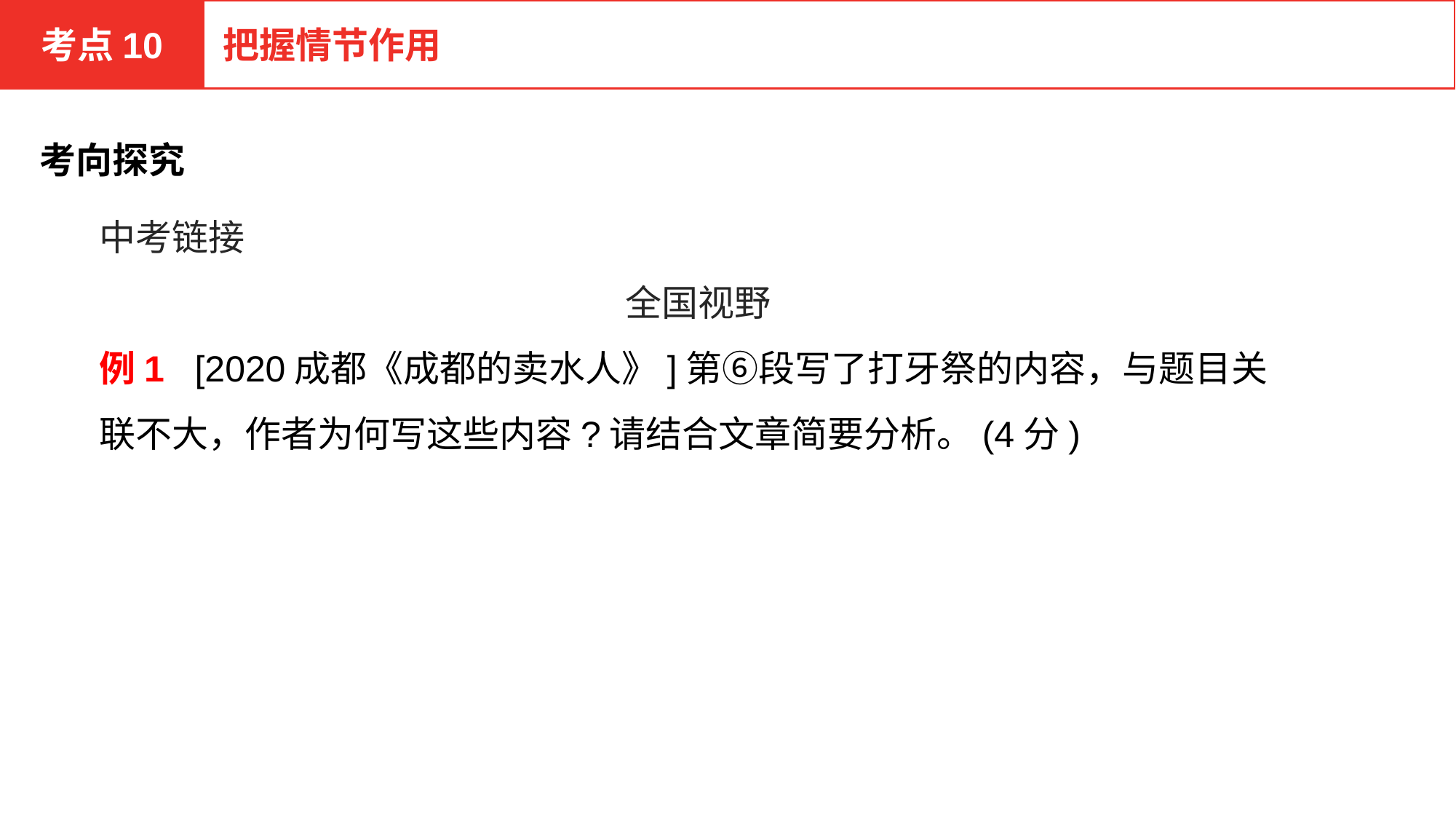

考点10
把握情节作用
考向探究
中考链接
全国视野
例1   [2020成都《成都的卖水人》]第⑥段写了打牙祭的内容，与题目关联不大，作者为何写这些内容?请结合文章简要分析。(4分)